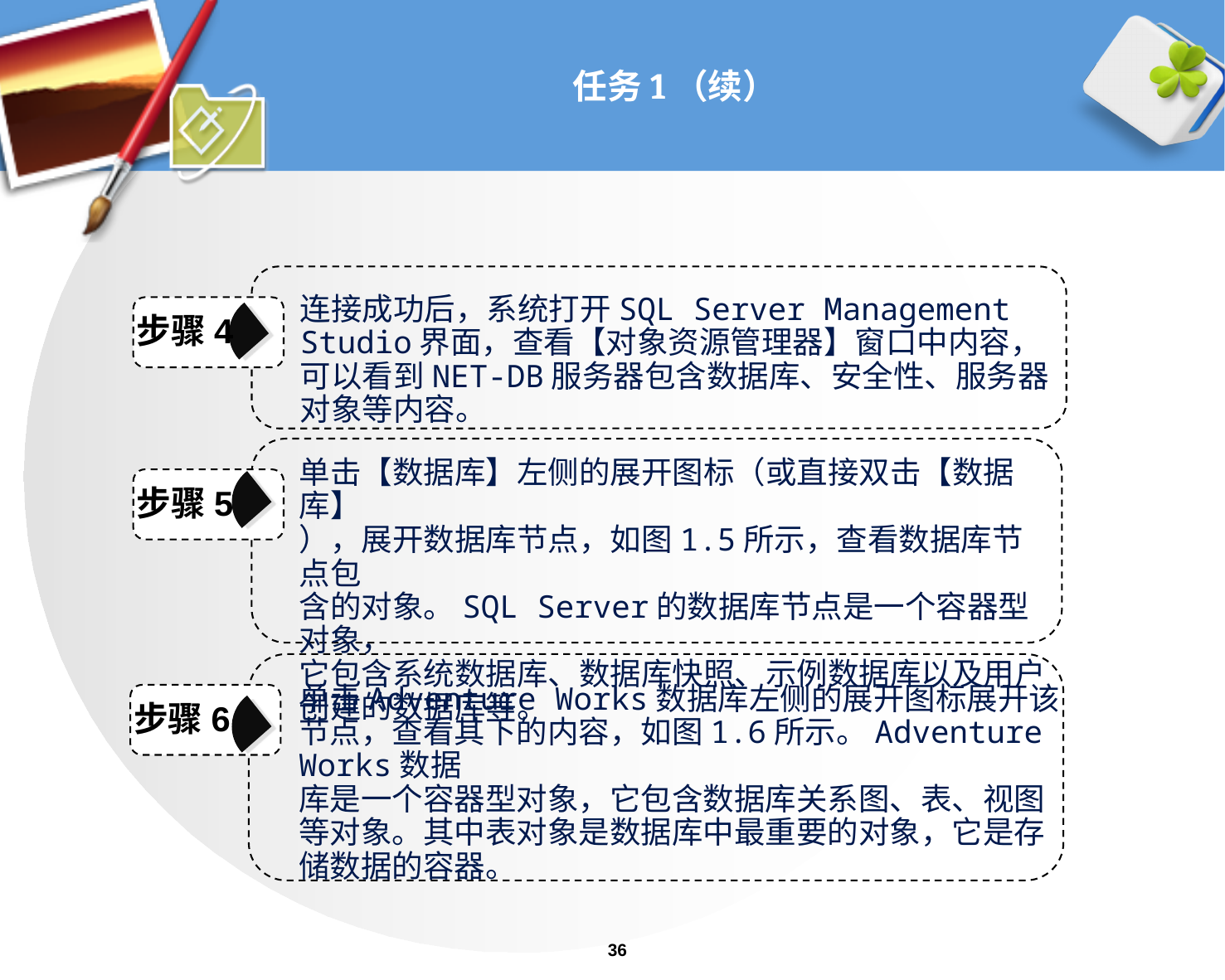

# 任务1（续）

连接成功后，系统打开SQL Server Management Studio界面，查看【对象资源管理器】窗口中内容，可以看到NET-DB服务器包含数据库、安全性、服务器对象等内容。

步骤4

单击【数据库】左侧的展开图标（或直接双击【数据库】
），展开数据库节点，如图1.5所示，查看数据库节点包
含的对象。SQL Server的数据库节点是一个容器型对象，
它包含系统数据库、数据库快照、示例数据库以及用户
创建的数据库等。

步骤5

单击Adventure Works数据库左侧的展开图标展开该节点，查看其下的内容，如图1.6所示。Adventure Works数据
库是一个容器型对象，它包含数据库关系图、表、视图
等对象。其中表对象是数据库中最重要的对象，它是存
储数据的容器。

步骤6

36